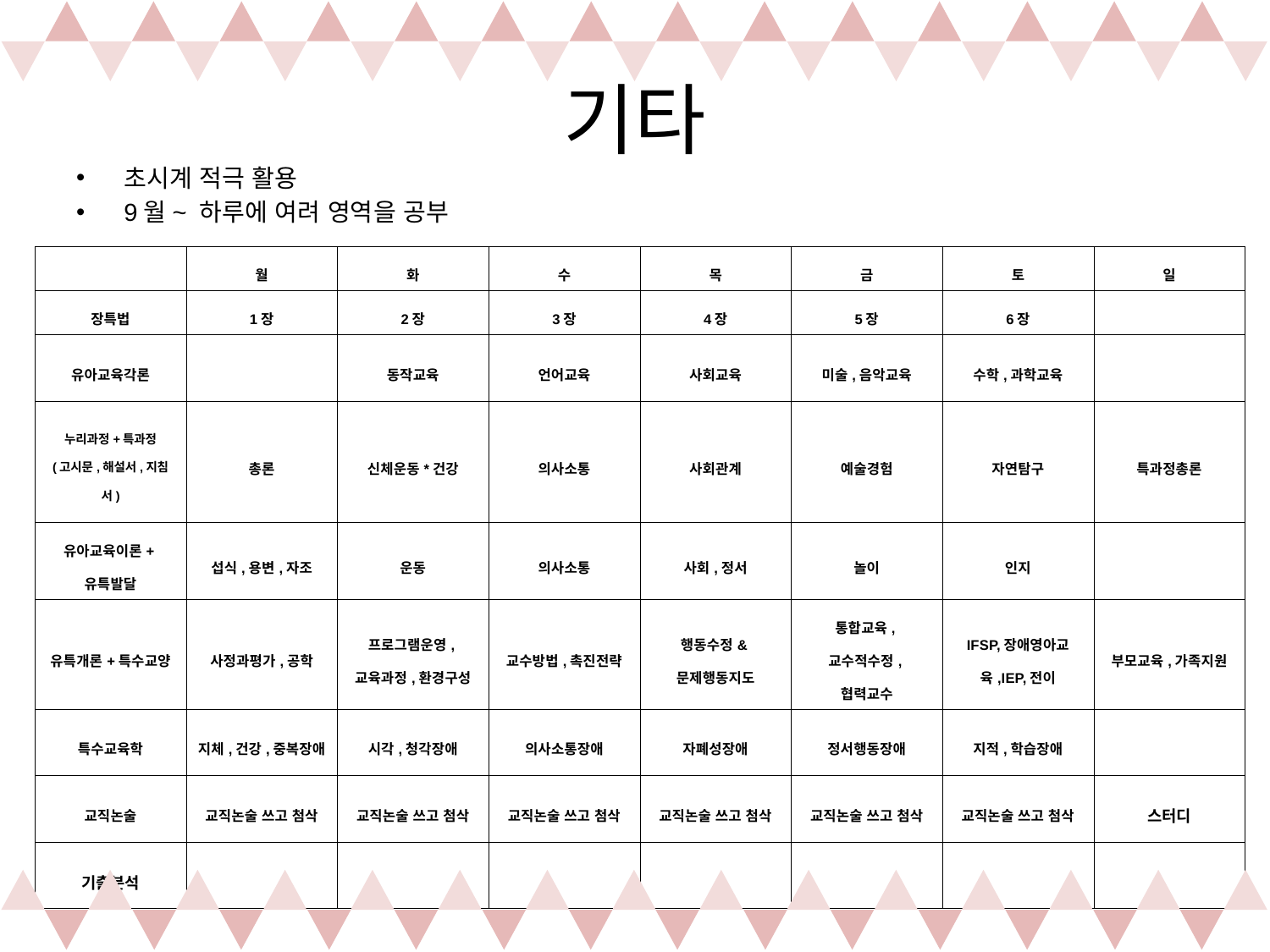

# 기타
초시계 적극 활용
9월~ 하루에 여려 영역을 공부
|  | 월 | 화 | 수 | 목 | 금 | 토 | 일 |
| --- | --- | --- | --- | --- | --- | --- | --- |
| 장특법 | 1장 | 2장 | 3장 | 4장 | 5장 | 6장 |  |
| 유아교육각론 |  | 동작교육 | 언어교육 | 사회교육 | 미술,음악교육 | 수학,과학교육 |  |
| 누리과정+특과정 (고시문,해설서,지침서) | 총론 | 신체운동\*건강 | 의사소통 | 사회관계 | 예술경험 | 자연탐구 | 특과정총론 |
| 유아교육이론+유특발달 | 섭식,용변,자조 | 운동 | 의사소통 | 사회,정서 | 놀이 | 인지 |  |
| 유특개론+특수교양 | 사정과평가,공학 | 프로그램운영,교육과정,환경구성 | 교수방법,촉진전략 | 행동수정&문제행동지도 | 통합교육,교수적수정,협력교수 | IFSP,장애영아교육,IEP,전이 | 부모교육,가족지원 |
| 특수교육학 | 지체,건강,중복장애 | 시각,청각장애 | 의사소통장애 | 자폐성장애 | 정서행동장애 | 지적,학습장애 |  |
| 교직논술 | 교직논술 쓰고 첨삭 | 교직논술 쓰고 첨삭 | 교직논술 쓰고 첨삭 | 교직논술 쓰고 첨삭 | 교직논술 쓰고 첨삭 | 교직논술 쓰고 첨삭 | 스터디 |
| 기출분석 |  |  |  |  |  |  |  |